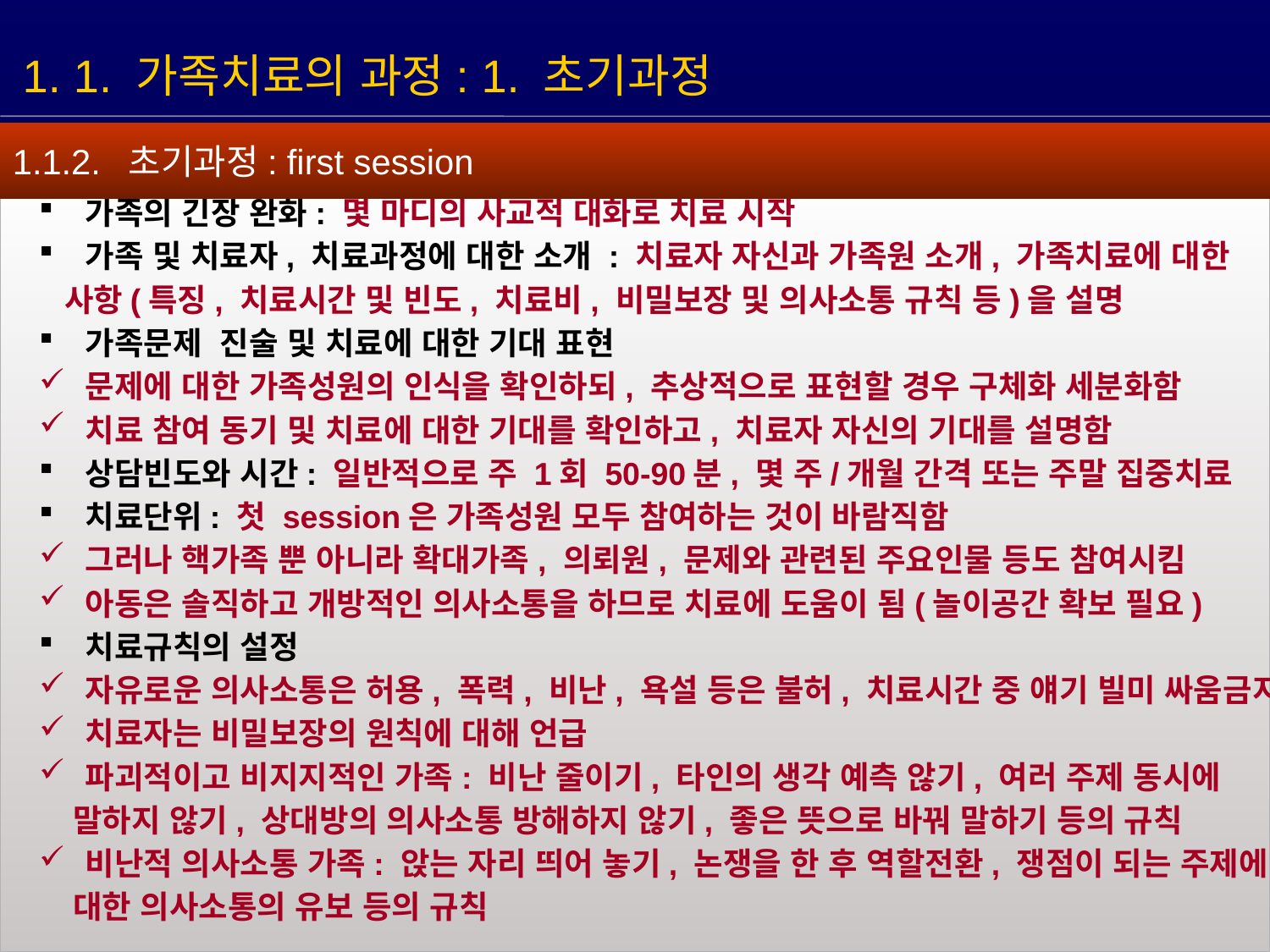

1. 1. 가족치료의 과정: 1. 초기과정

 가족의 긴장 완화: 몇 마디의 사교적 대화로 치료 시작
 가족 및 치료자, 치료과정에 대한 소개 : 치료자 자신과 가족원 소개, 가족치료에 대한
  사항(특징, 치료시간 및 빈도, 치료비, 비밀보장 및 의사소통 규칙 등)을 설명
 가족문제  진술 및 치료에 대한 기대 표현
 문제에 대한 가족성원의 인식을 확인하되, 추상적으로 표현할 경우 구체화 세분화함
 치료 참여 동기 및 치료에 대한 기대를 확인하고, 치료자 자신의 기대를 설명함
 상담빈도와 시간: 일반적으로 주 1회 50-90분, 몇 주/개월 간격 또는 주말 집중치료
 치료단위: 첫 session은 가족성원 모두 참여하는 것이 바람직함
 그러나 핵가족 뿐 아니라 확대가족, 의뢰원, 문제와 관련된 주요인물 등도 참여시킴
 아동은 솔직하고 개방적인 의사소통을 하므로 치료에 도움이 됨(놀이공간 확보 필요)
 치료규칙의 설정
 자유로운 의사소통은 허용, 폭력, 비난, 욕설 등은 불허, 치료시간 중 얘기 빌미 싸움금지
 치료자는 비밀보장의 원칙에 대해 언급
 파괴적이고 비지지적인 가족: 비난 줄이기, 타인의 생각 예측 않기, 여러 주제 동시에
   말하지 않기, 상대방의 의사소통 방해하지 않기, 좋은 뜻으로 바꿔 말하기 등의 규칙
 비난적 의사소통 가족: 앉는 자리 띄어 놓기, 논쟁을 한 후 역할전환, 쟁점이 되는 주제에
   대한 의사소통의 유보 등의 규칙

1.1.2.  초기과정: first session